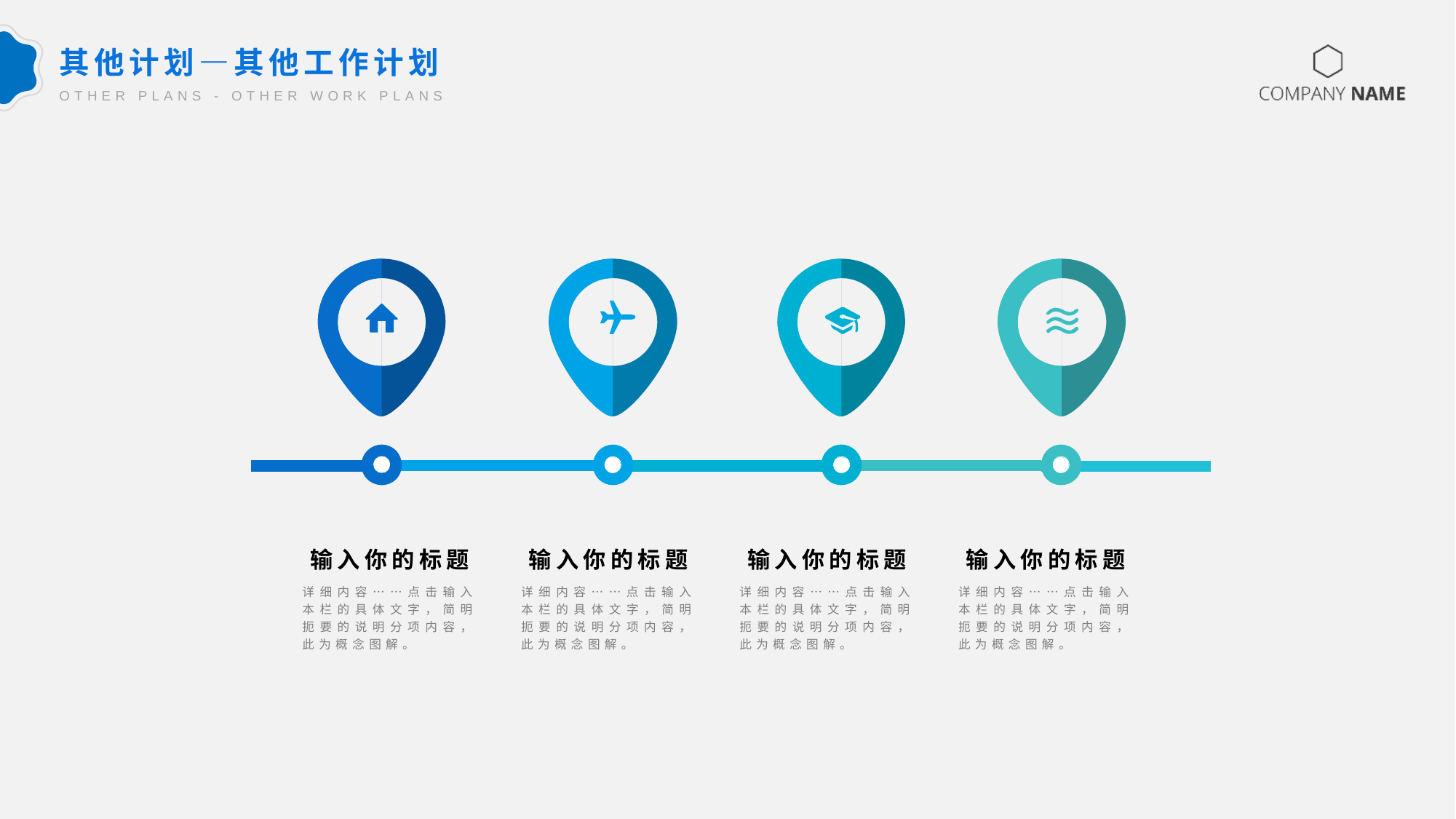

其他计划—其他工作计划
OTHER PLANS - OTHER WORK PLANS

输入你的标题
详细内容……点击输入本栏的具体文字，简明扼要的说明分项内容，此为概念图解。
输入你的标题
详细内容……点击输入本栏的具体文字，简明扼要的说明分项内容，此为概念图解。
输入你的标题
详细内容……点击输入本栏的具体文字，简明扼要的说明分项内容，此为概念图解。
输入你的标题
详细内容……点击输入本栏的具体文字，简明扼要的说明分项内容，此为概念图解。